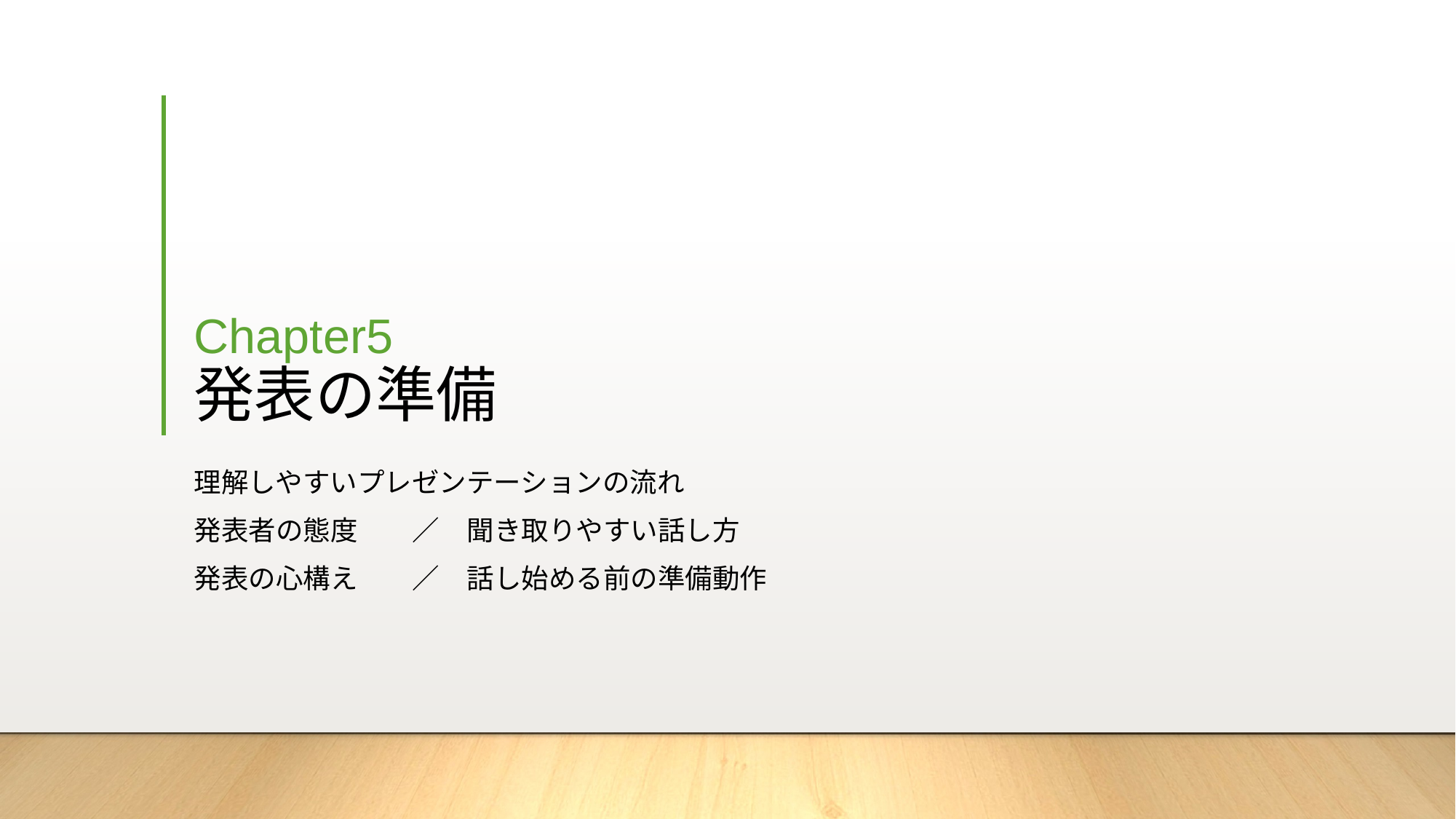

# Chapter5 発表の準備
理解しやすいプレゼンテーションの流れ
発表者の態度	／　聞き取りやすい話し方
発表の心構え	／　話し始める前の準備動作